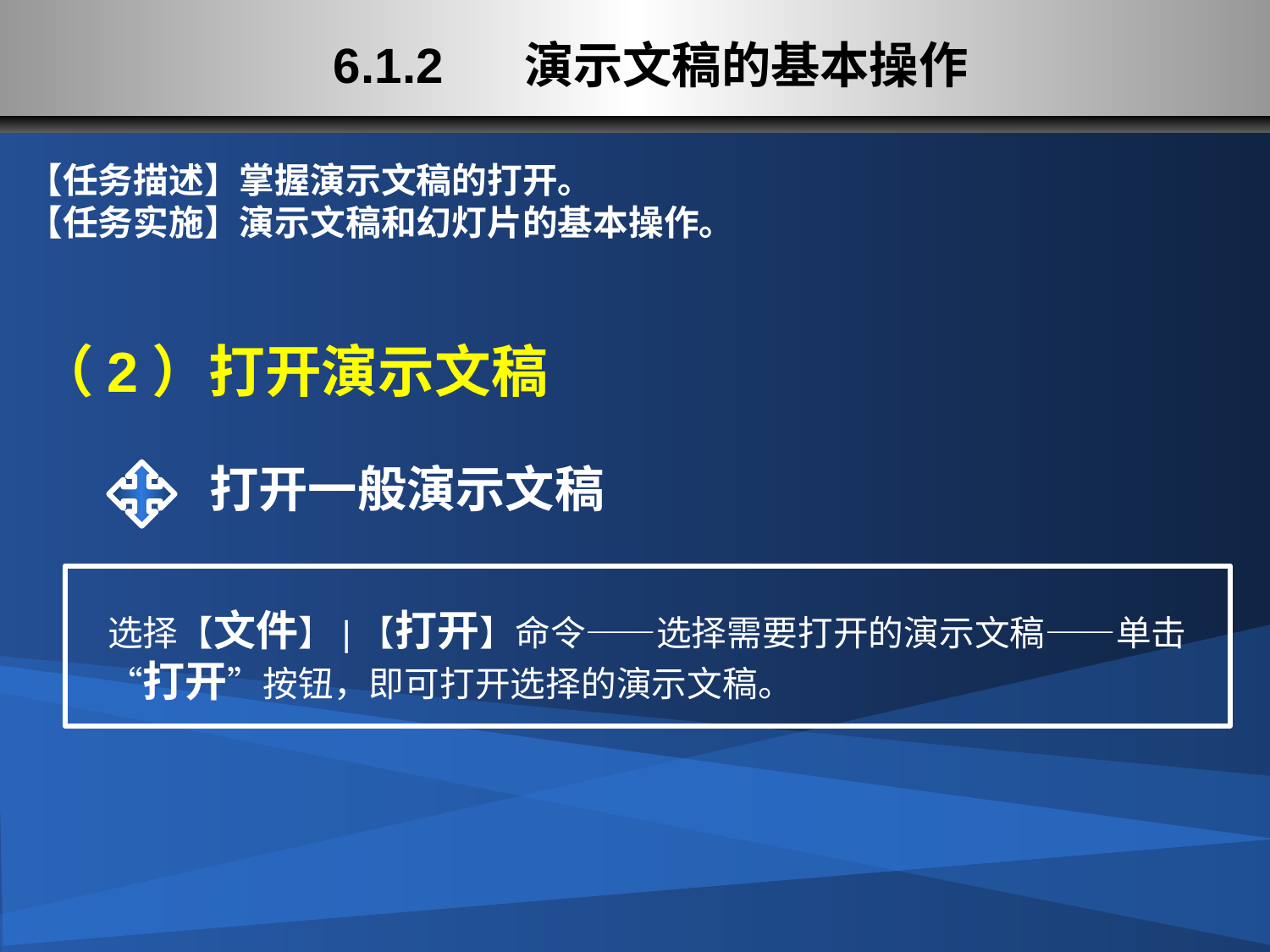

# 6.1.2     演示文稿的基本操作
【任务描述】掌握演示文稿的打开。
【任务实施】演示文稿和幻灯片的基本操作。
（2）打开演示文稿
打开一般演示文稿

选择【文件】|【打开】命令——选择需要打开的演示文稿——单击“打开”按钮，即可打开选择的演示文稿。